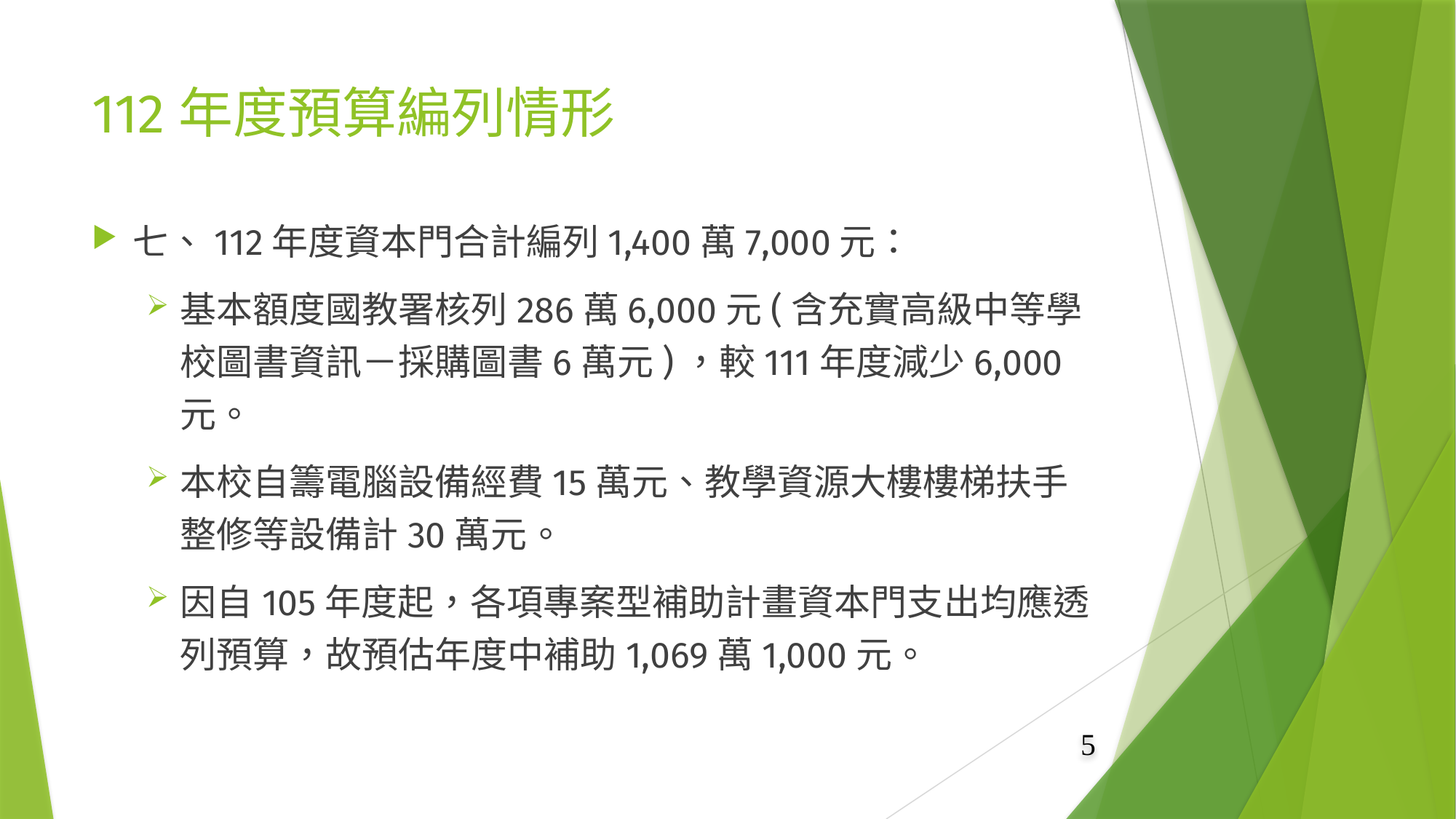

# 112年度預算編列情形
七、112年度資本門合計編列1,400萬7,000元：
基本額度國教署核列286萬6,000元(含充實高級中等學校圖書資訊－採購圖書6萬元)，較111年度減少6,000元。
本校自籌電腦設備經費15萬元、教學資源大樓樓梯扶手整修等設備計30萬元。
因自105年度起，各項專案型補助計畫資本門支出均應透列預算，故預估年度中補助1,069萬1,000元。

5